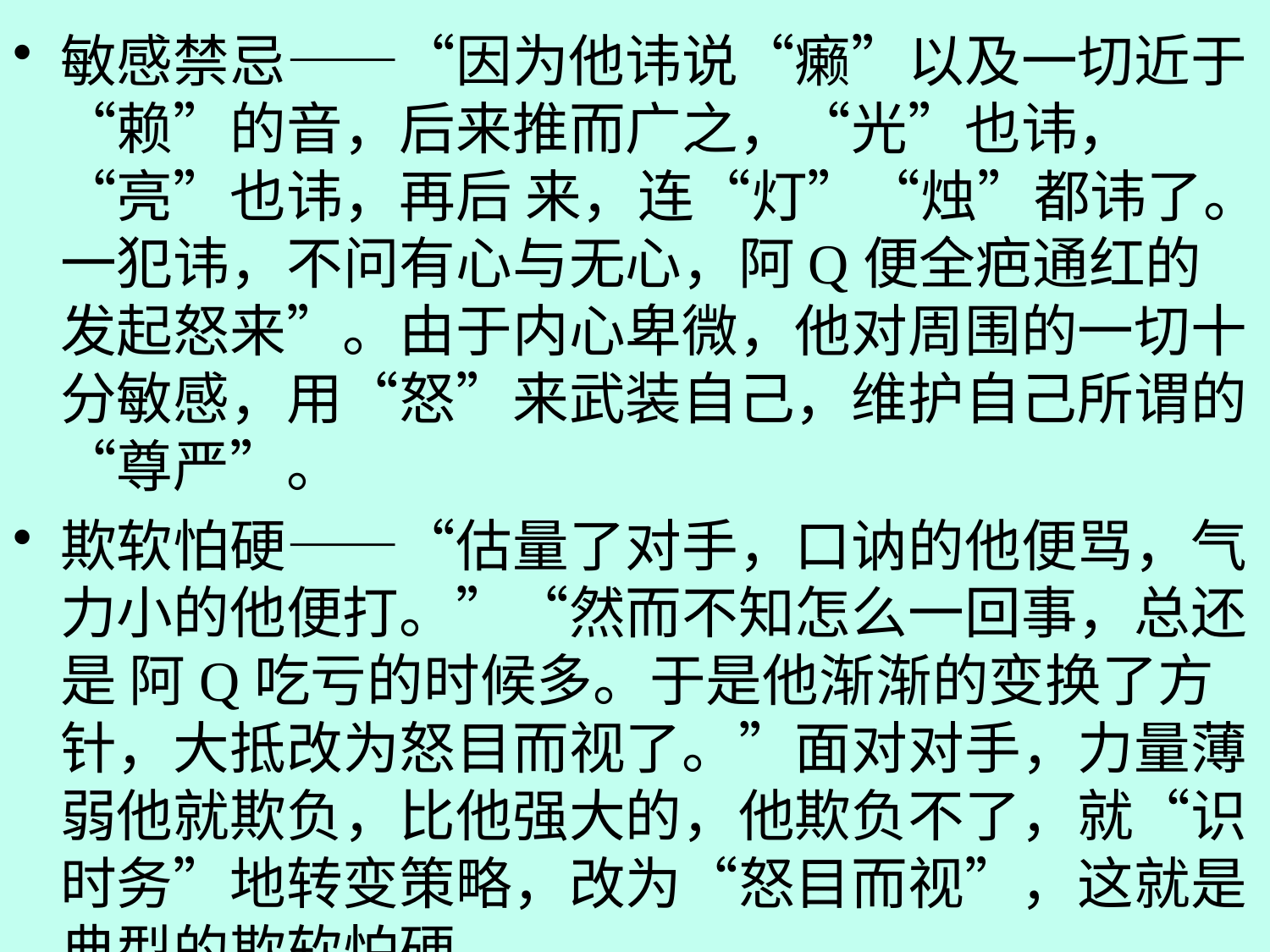

敏感禁忌——“因为他讳说“癞”以及一切近于“赖”的音，后来推而广之，“光”也讳，“亮”也讳，再后 来，连“灯”“烛”都讳了。一犯讳，不问有心与无心，阿Q便全疤通红的发起怒来”。由于内心卑微，他对周围的一切十分敏感，用“怒”来武装自己，维护自己所谓的“尊严”。
欺软怕硬——“估量了对手，口讷的他便骂，气力小的他便打。”“然而不知怎么一回事，总还是 阿Q吃亏的时候多。于是他渐渐的变换了方针，大抵改为怒目而视了。”面对对手，力量薄弱他就欺负，比他强大的，他欺负不了，就“识时务”地转变策略，改为“怒目而视”，这就是典型的欺软怕硬。